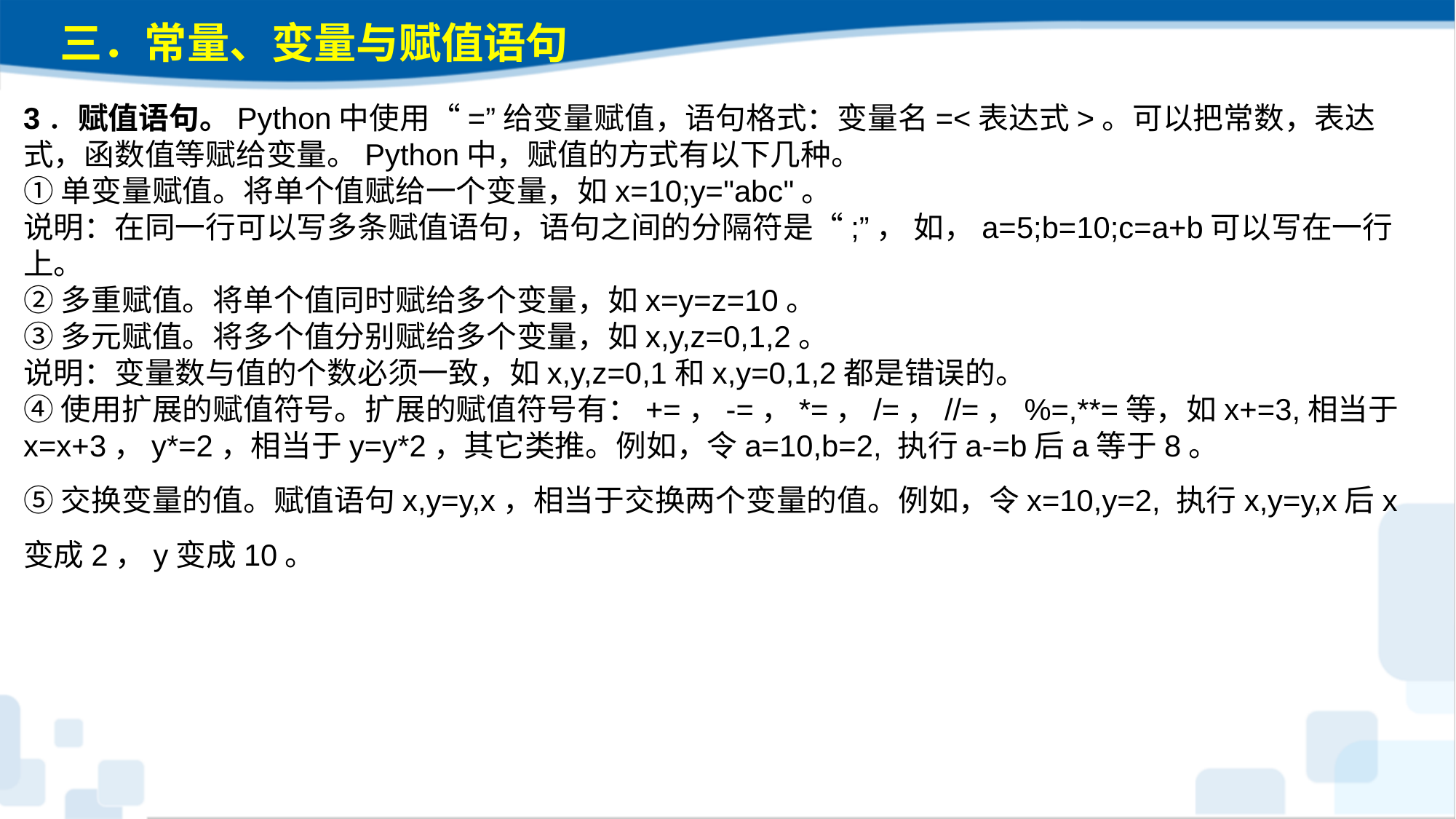

三．常量、变量与赋值语句
3．赋值语句。Python中使用“=”给变量赋值，语句格式：变量名=<表达式>。可以把常数，表达式，函数值等赋给变量。Python中，赋值的方式有以下几种。①单变量赋值。将单个值赋给一个变量，如x=10;y="abc"。说明：在同一行可以写多条赋值语句，语句之间的分隔符是“;”， 如，a=5;b=10;c=a+b可以写在一行上。②多重赋值。将单个值同时赋给多个变量，如x=y=z=10。③多元赋值。将多个值分别赋给多个变量，如x,y,z=0,1,2。说明：变量数与值的个数必须一致，如x,y,z=0,1和x,y=0,1,2都是错误的。④使用扩展的赋值符号。扩展的赋值符号有：+=，-=，*=，/=，//=，%=,**=等，如x+=3,相当于x=x+3，y*=2，相当于y=y*2，其它类推。例如，令a=10,b=2, 执行a-=b后a等于8。⑤交换变量的值。赋值语句x,y=y,x，相当于交换两个变量的值。例如，令x=10,y=2, 执行x,y=y,x后x变成2，y变成10。